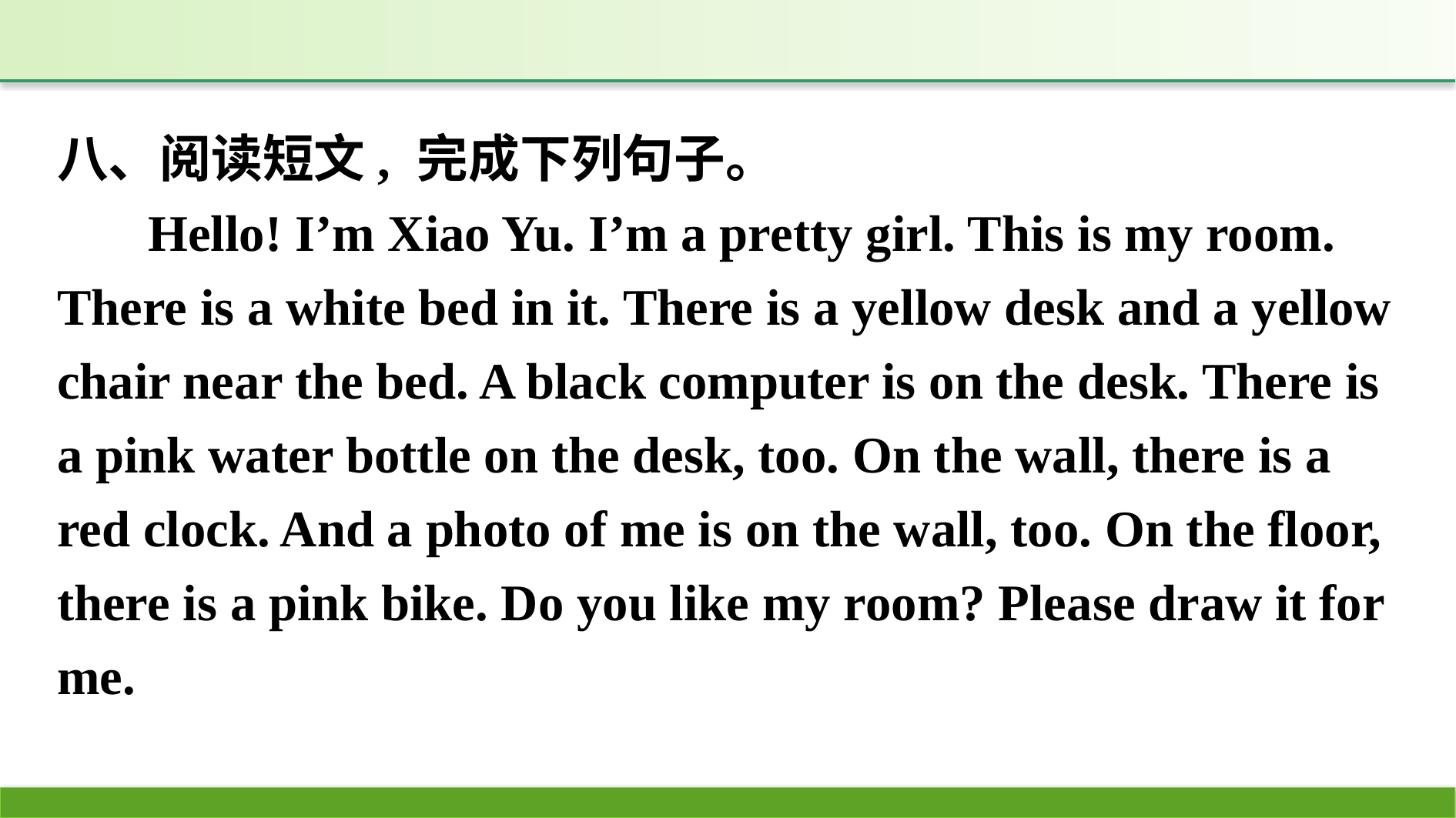

八、阅读短文, 完成下列句子。
Hello! I’m Xiao Yu. I’m a pretty girl. This is my room. There is a white bed in it. There is a yellow desk and a yellow chair near the bed. A black computer is on the desk. There is a pink water bottle on the desk, too. On the wall, there is a red clock. And a photo of me is on the wall, too. On the floor, there is a pink bike. Do you like my room? Please draw it for me.